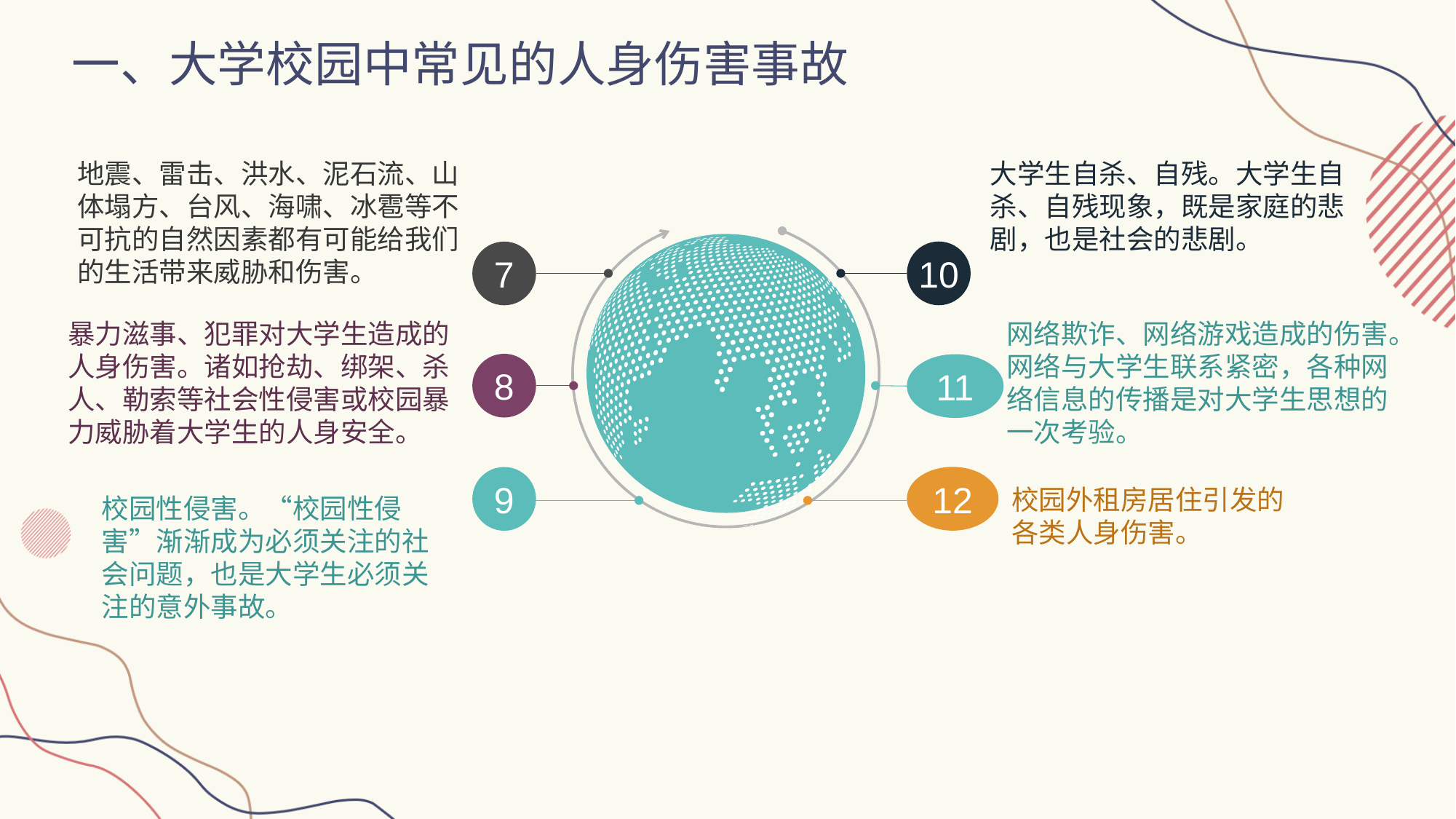

一、大学校园中常见的人身伤害事故
地震、雷击、洪水、泥石流、山体塌方、台风、海啸、冰雹等不可抗的自然因素都有可能给我们的生活带来威胁和伤害。
大学生自杀、自残。大学生自杀、自残现象，既是家庭的悲剧，也是社会的悲剧。

10
7
暴力滋事、犯罪对大学生造成的人身伤害。诸如抢劫、绑架、杀人、勒索等社会性侵害或校园暴力威胁着大学生的人身安全。
网络欺诈、网络游戏造成的伤害。网络与大学生联系紧密，各种网络信息的传播是对大学生思想的一次考验。
8
11
12
9
校园外租房居住引发的各类人身伤害。
校园性侵害。“校园性侵害”渐渐成为必须关注的社会问题，也是大学生必须关注的意外事故。